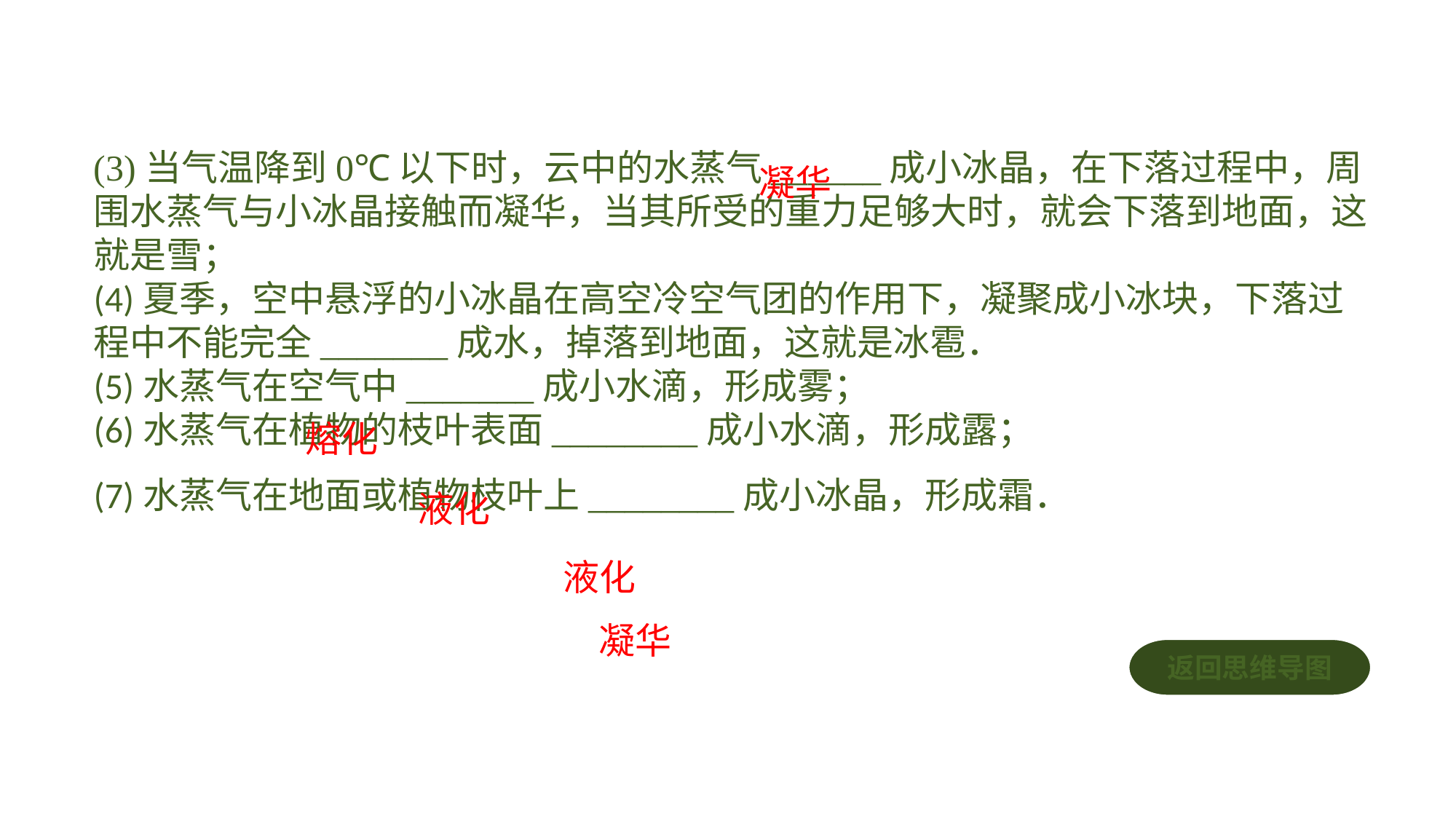

(3)当气温降到0℃以下时，云中的水蒸气______成小冰晶，在下落过程中，周围水蒸气与小冰晶接触而凝华，当其所受的重力足够大时，就会下落到地面，这就是雪；(4)夏季，空中悬浮的小冰晶在高空冷空气团的作用下，凝聚成小冰块，下落过程中不能完全_______成水，掉落到地面，这就是冰雹．(5)水蒸气在空气中_______成小水滴，形成雾；(6)水蒸气在植物的枝叶表面________成小水滴，形成露；(7)水蒸气在地面或植物枝叶上________成小冰晶，形成霜．
凝华
熔化
液化
液化
凝华
返回思维导图